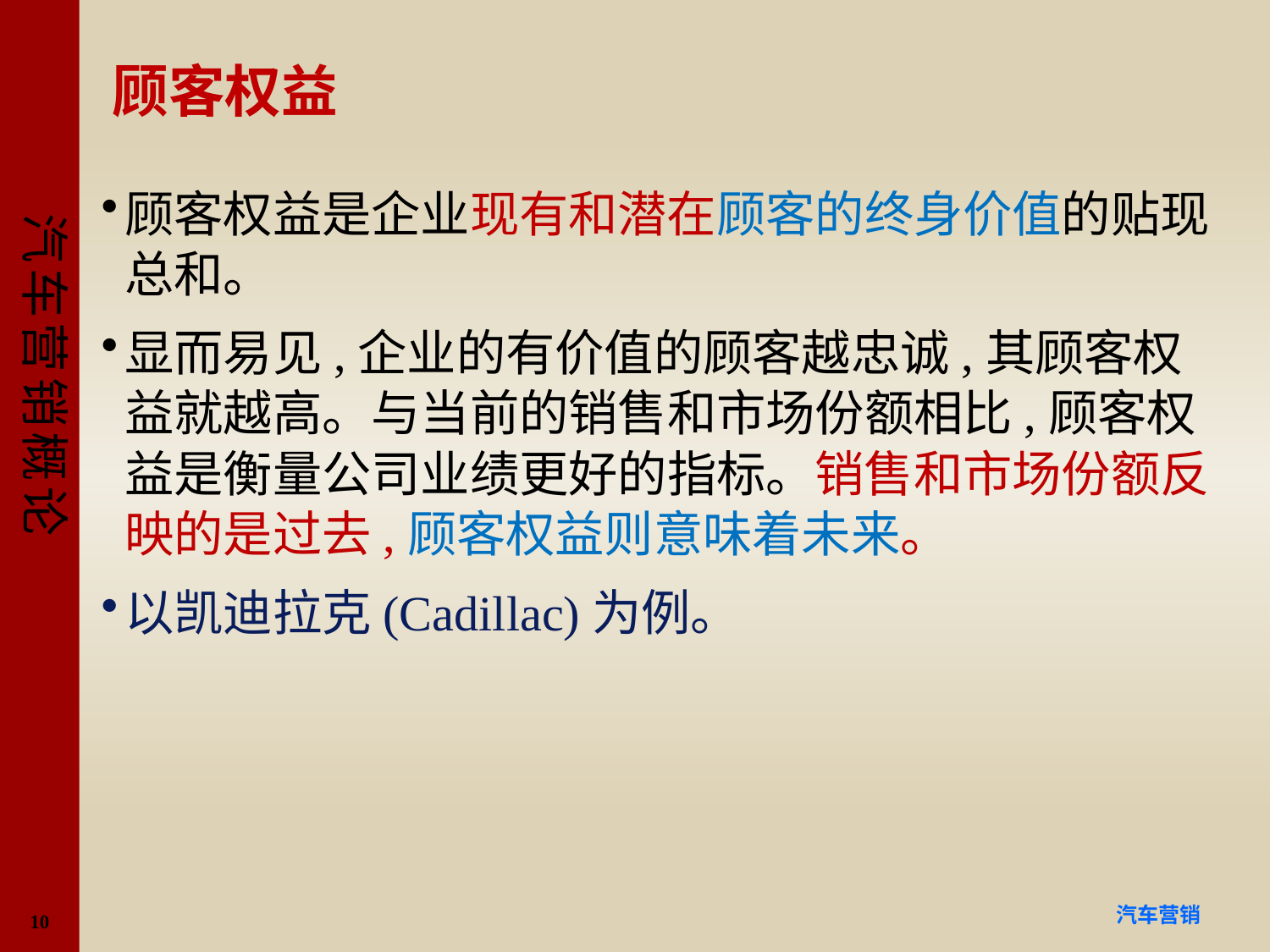

# 顾客权益
顾客权益是企业现有和潜在顾客的终身价值的贴现总和。
显而易见,企业的有价值的顾客越忠诚,其顾客权益就越高。与当前的销售和市场份额相比,顾客权益是衡量公司业绩更好的指标。销售和市场份额反映的是过去,顾客权益则意味着未来。
以凯迪拉克(Cadillac)为例。
10